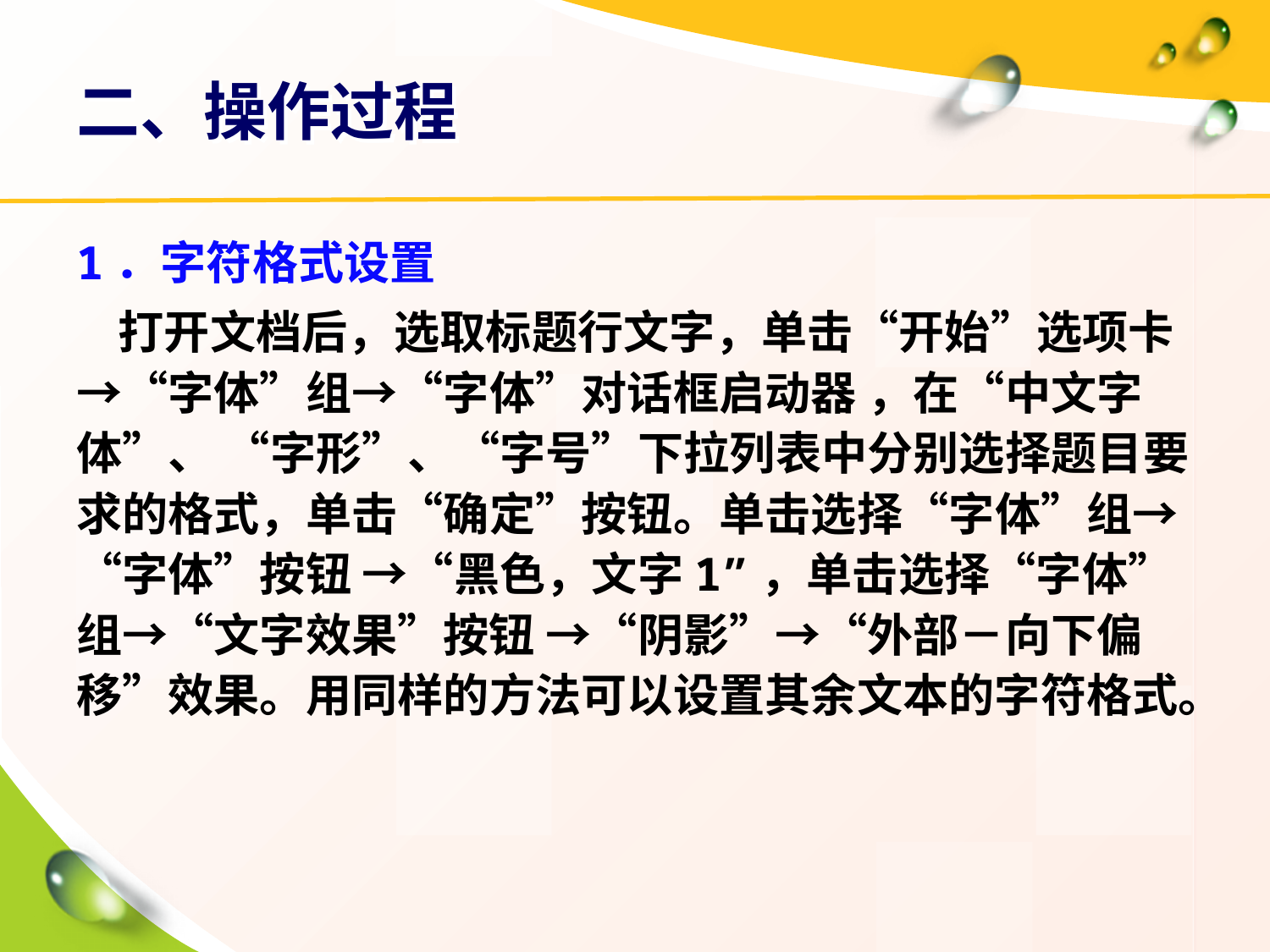

# 二、操作过程
1．字符格式设置
   打开文档后，选取标题行文字，单击“开始”选项卡→“字体”组→“字体”对话框启动器 ，在“中文字体”、 “字形”、“字号”下拉列表中分别选择题目要求的格式，单击“确定”按钮。单击选择“字体”组→“字体”按钮 →“黑色，文字1”，单击选择“字体”组→“文字效果”按钮 →“阴影”→“外部－向下偏移”效果。用同样的方法可以设置其余文本的字符格式。